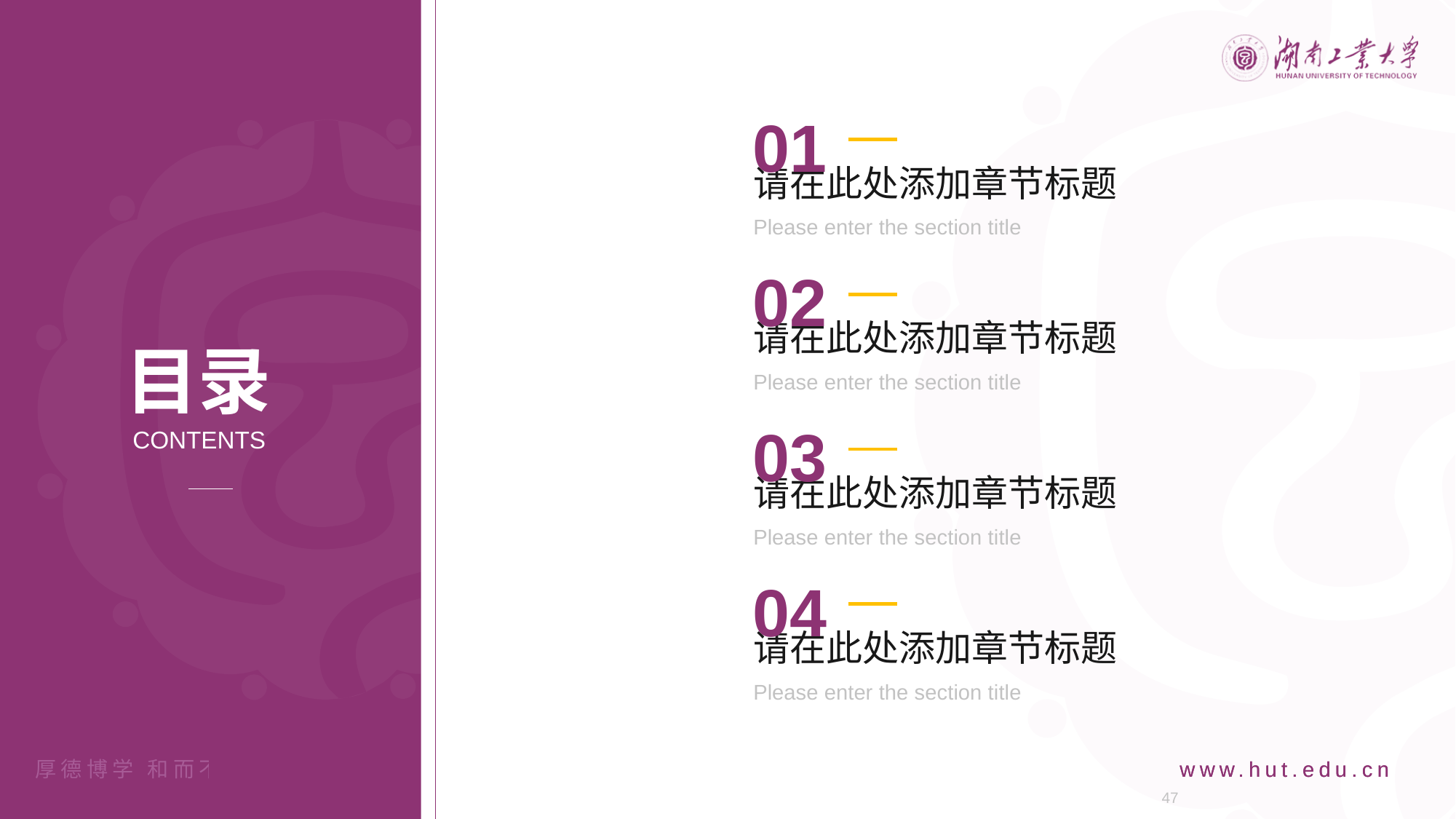

01
请在此处添加章节标题
Please enter the section title
02
请在此处添加章节标题
Please enter the section title
目录
CONTENTS
03
请在此处添加章节标题
Please enter the section title
04
请在此处添加章节标题
Please enter the section title
www.hut.edu.cn
47